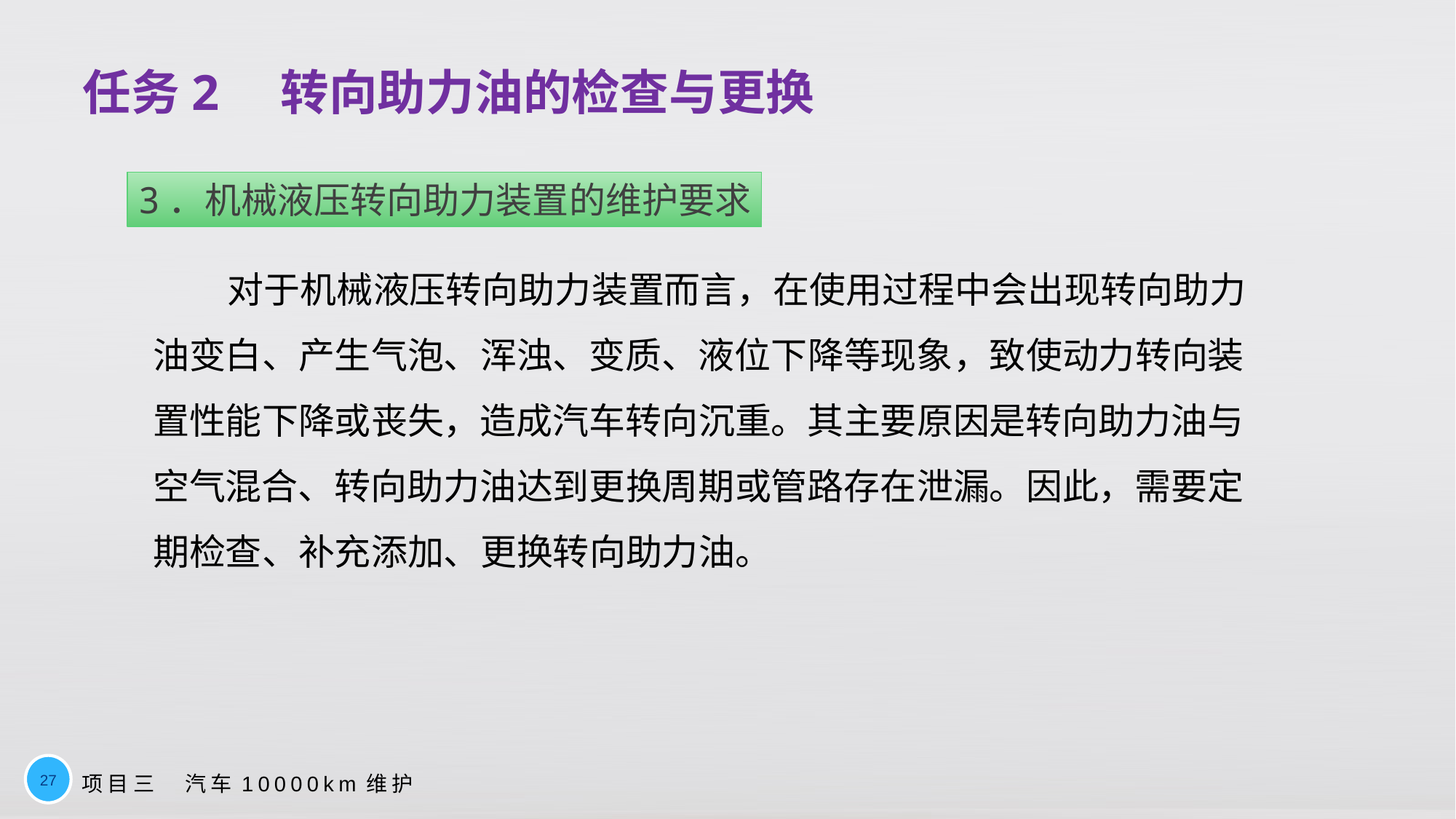

# 任务2　转向助力油的检查与更换
3．机械液压转向助力装置的维护要求
对于机械液压转向助力装置而言，在使用过程中会出现转向助力油变白、产生气泡、浑浊、变质、液位下降等现象，致使动力转向装置性能下降或丧失，造成汽车转向沉重。其主要原因是转向助力油与空气混合、转向助力油达到更换周期或管路存在泄漏。因此，需要定期检查、补充添加、更换转向助力油。
27